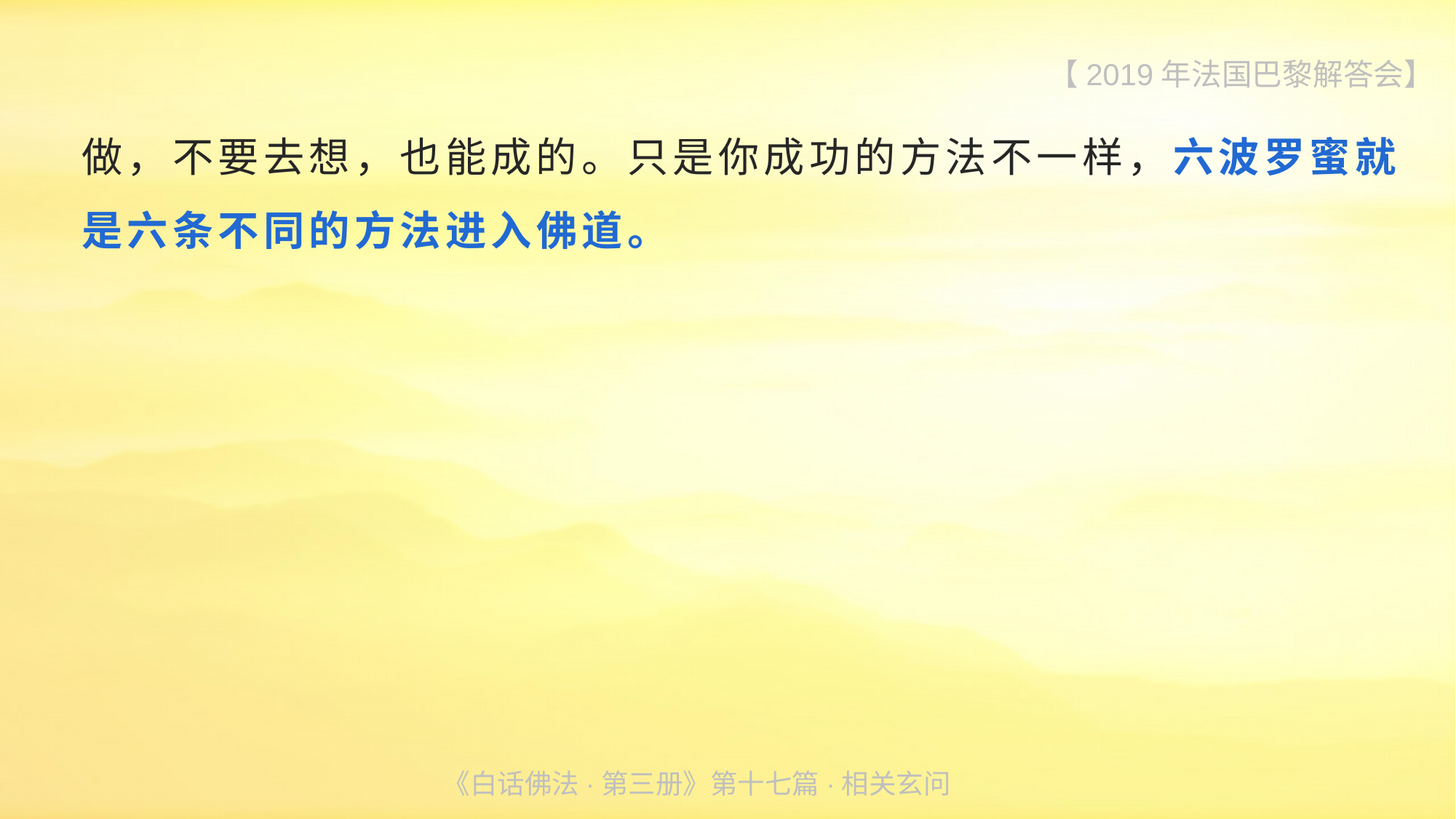

【2019年法国巴黎解答会】
做，不要去想，也能成的。只是你成功的方法不一样，六波罗蜜就是六条不同的方法进入佛道。
《白话佛法·第三册》第十七篇·相关玄问